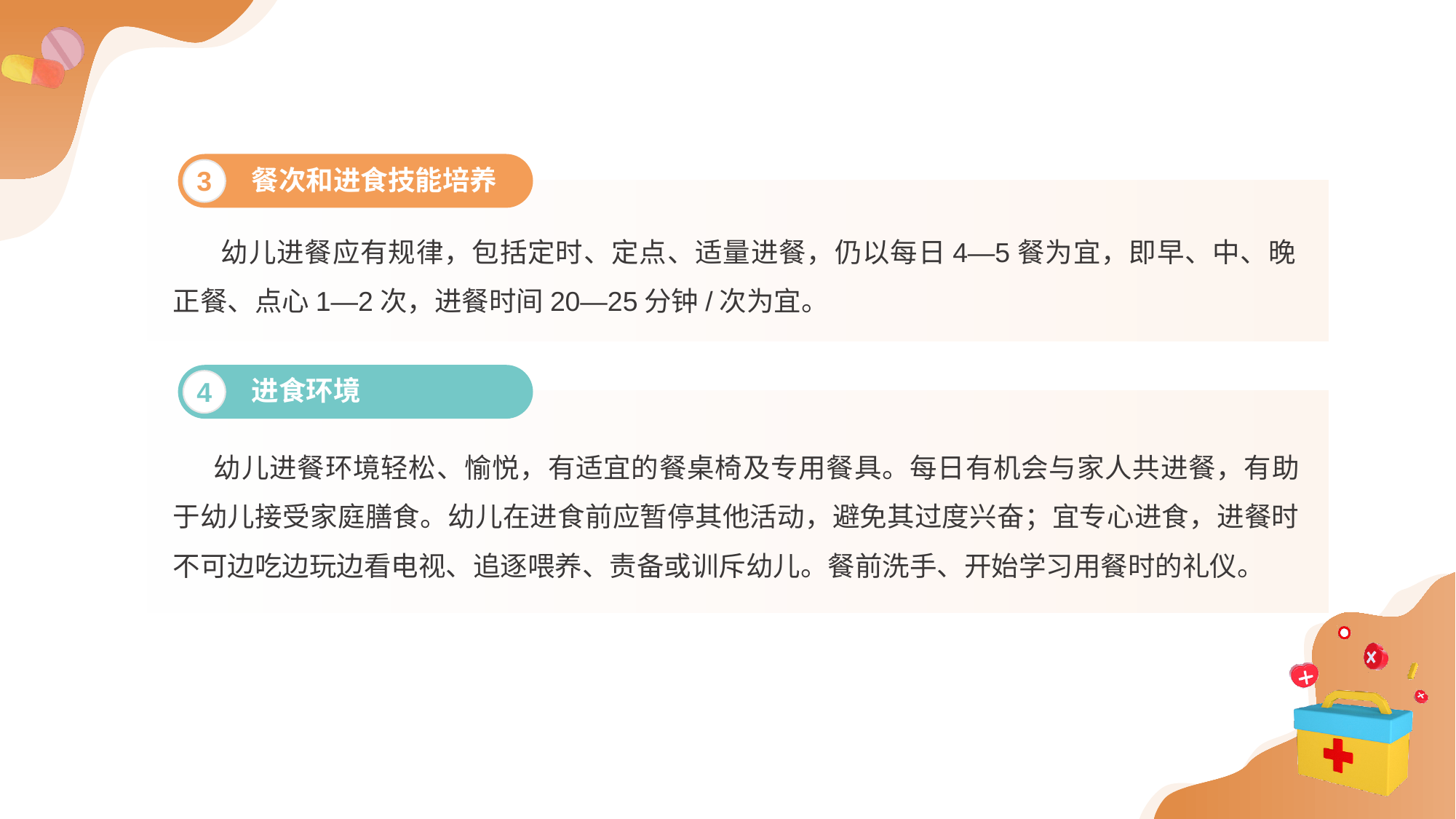

餐次和进食技能培养

3

      幼儿进餐应有规律，包括定时、定点、适量进餐，仍以每日4—5餐为宜，即早、中、晚正餐、点心1—2次，进餐时间20—25分钟/次为宜。

进食环境

4

     幼儿进餐环境轻松、愉悦，有适宜的餐桌椅及专用餐具。每日有机会与家人共进餐，有助于幼儿接受家庭膳食。幼儿在进食前应暂停其他活动，避免其过度兴奋；宜专心进食，进餐时不可边吃边玩边看电视、追逐喂养、责备或训斥幼儿。餐前洗手、开始学习用餐时的礼仪。